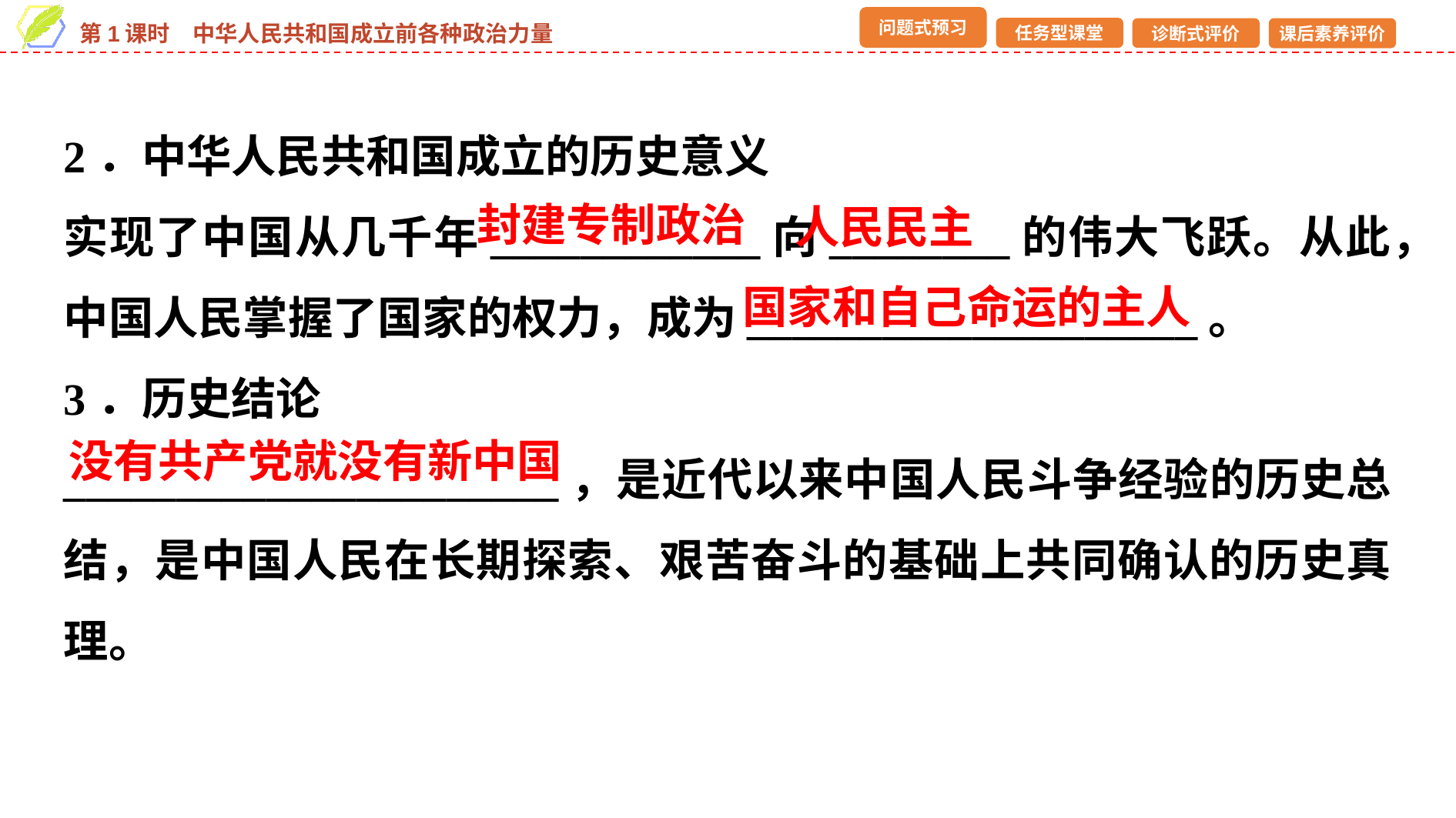

2．中华人民共和国成立的历史意义
实现了中国从几千年____________向________的伟大飞跃。从此，中国人民掌握了国家的权力，成为____________________。
3．历史结论
______________________，是近代以来中国人民斗争经验的历史总结，是中国人民在长期探索、艰苦奋斗的基础上共同确认的历史真理。
封建专制政治
人民民主
国家和自己命运的主人
没有共产党就没有新中国